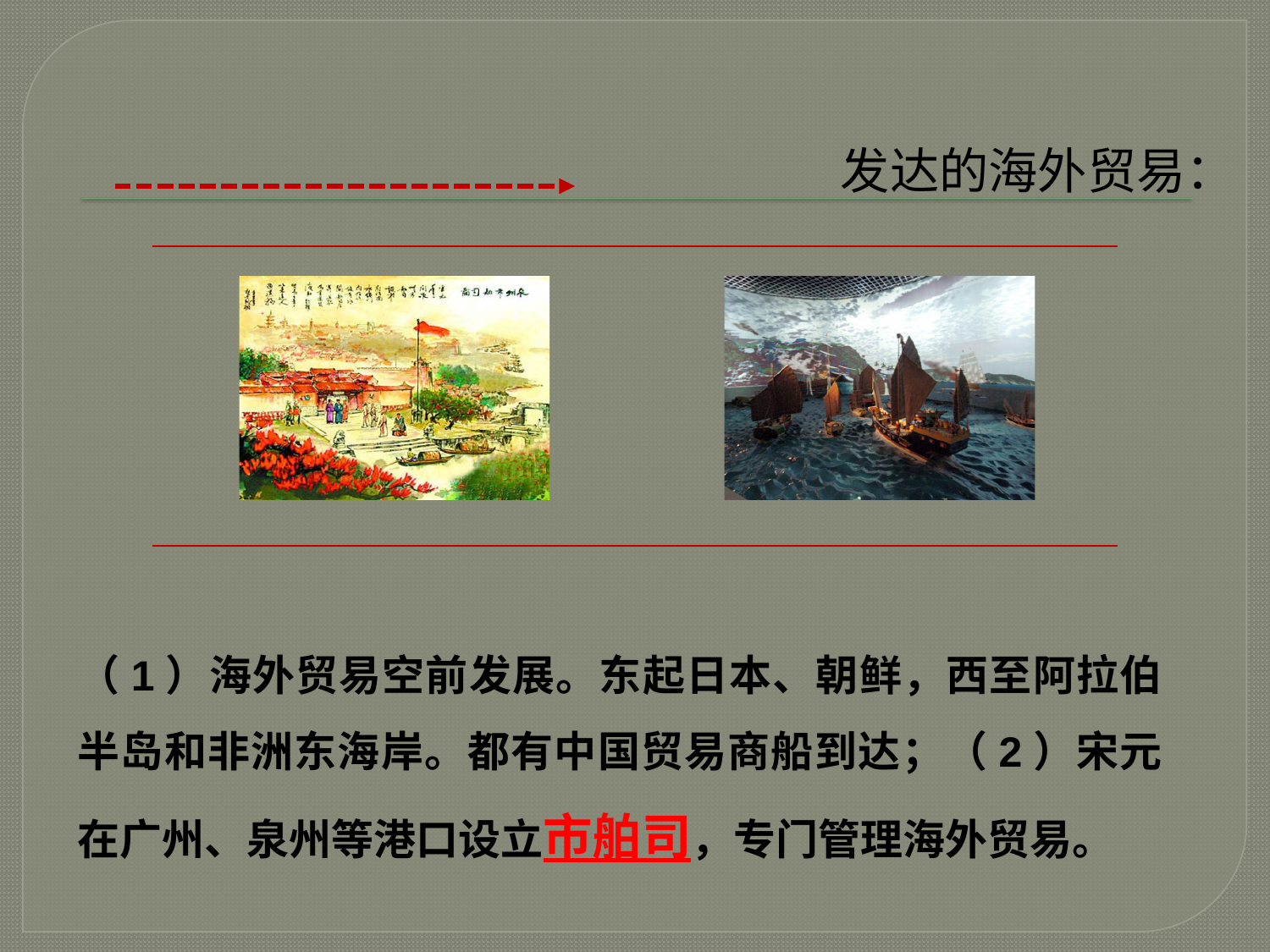

# 发达的海外贸易：

（1）海外贸易空前发展。东起日本、朝鲜，西至阿拉伯半岛和非洲东海岸。都有中国贸易商船到达；（2）宋元在广州、泉州等港口设立市舶司，专门管理海外贸易。